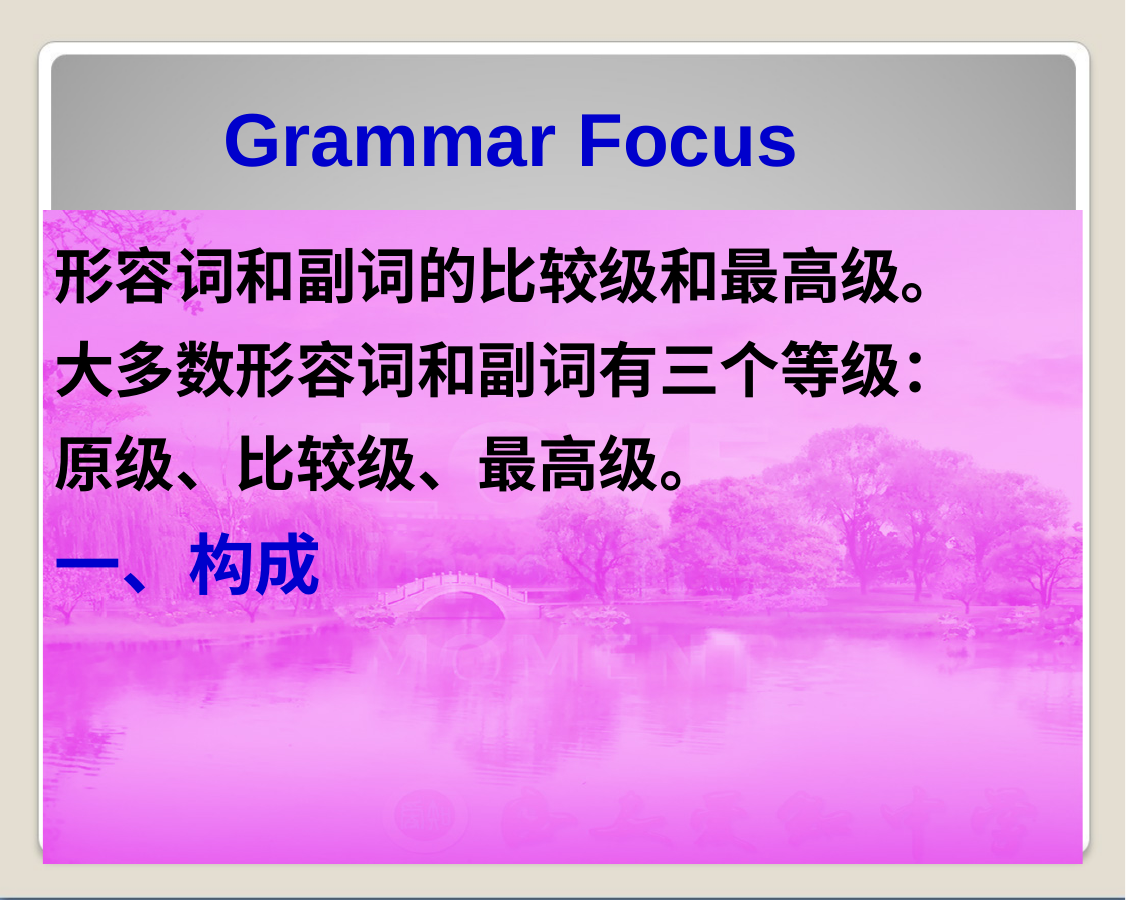

Grammar Focus
形容词和副词的比较级和最高级。
大多数形容词和副词有三个等级：
原级、比较级、最高级。
一、构成